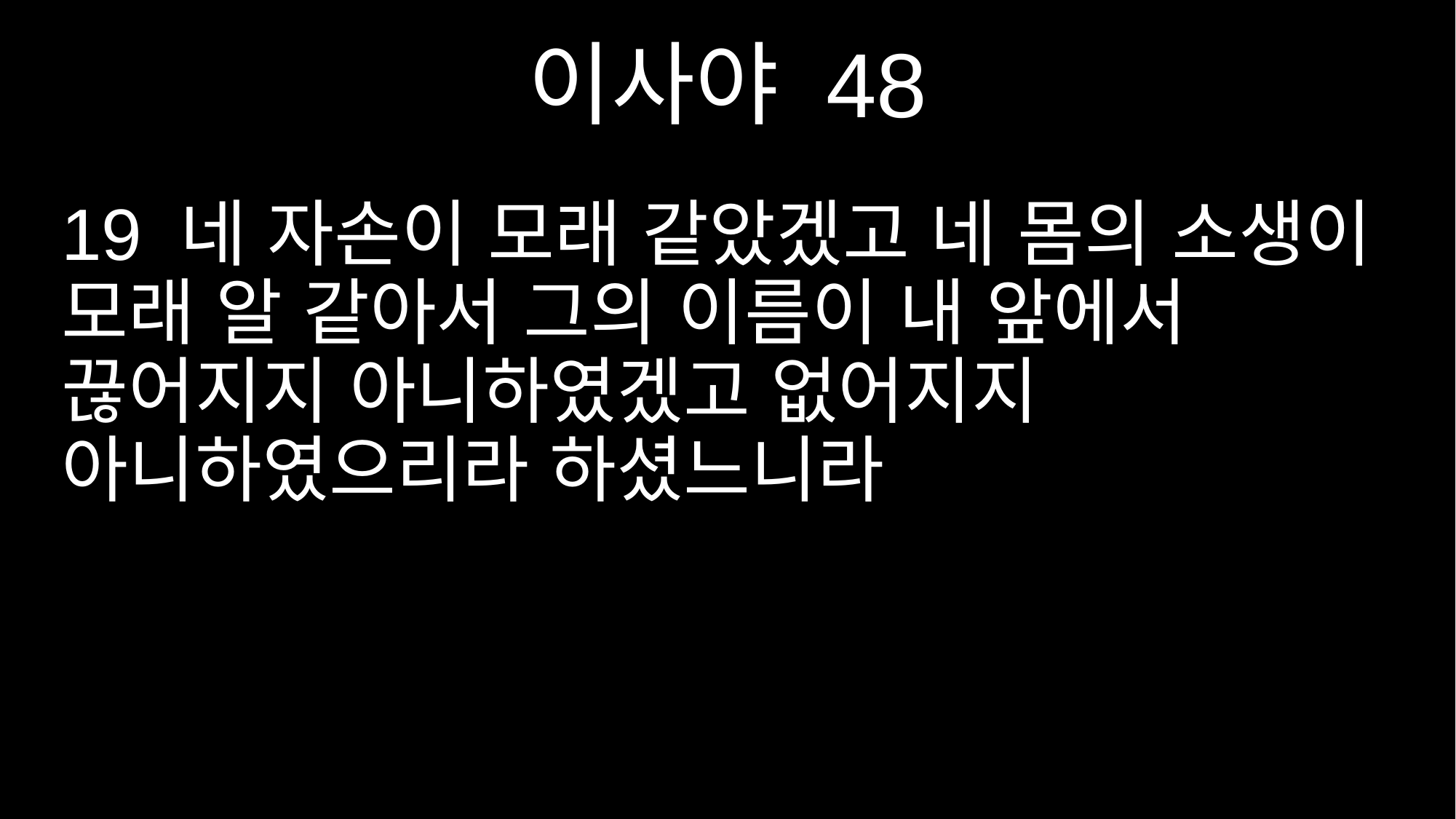

이사야 48
19 네 자손이 모래 같았겠고 네 몸의 소생이 모래 알 같아서 그의 이름이 내 앞에서 끊어지지 아니하였겠고 없어지지 아니하였으리라 하셨느니라